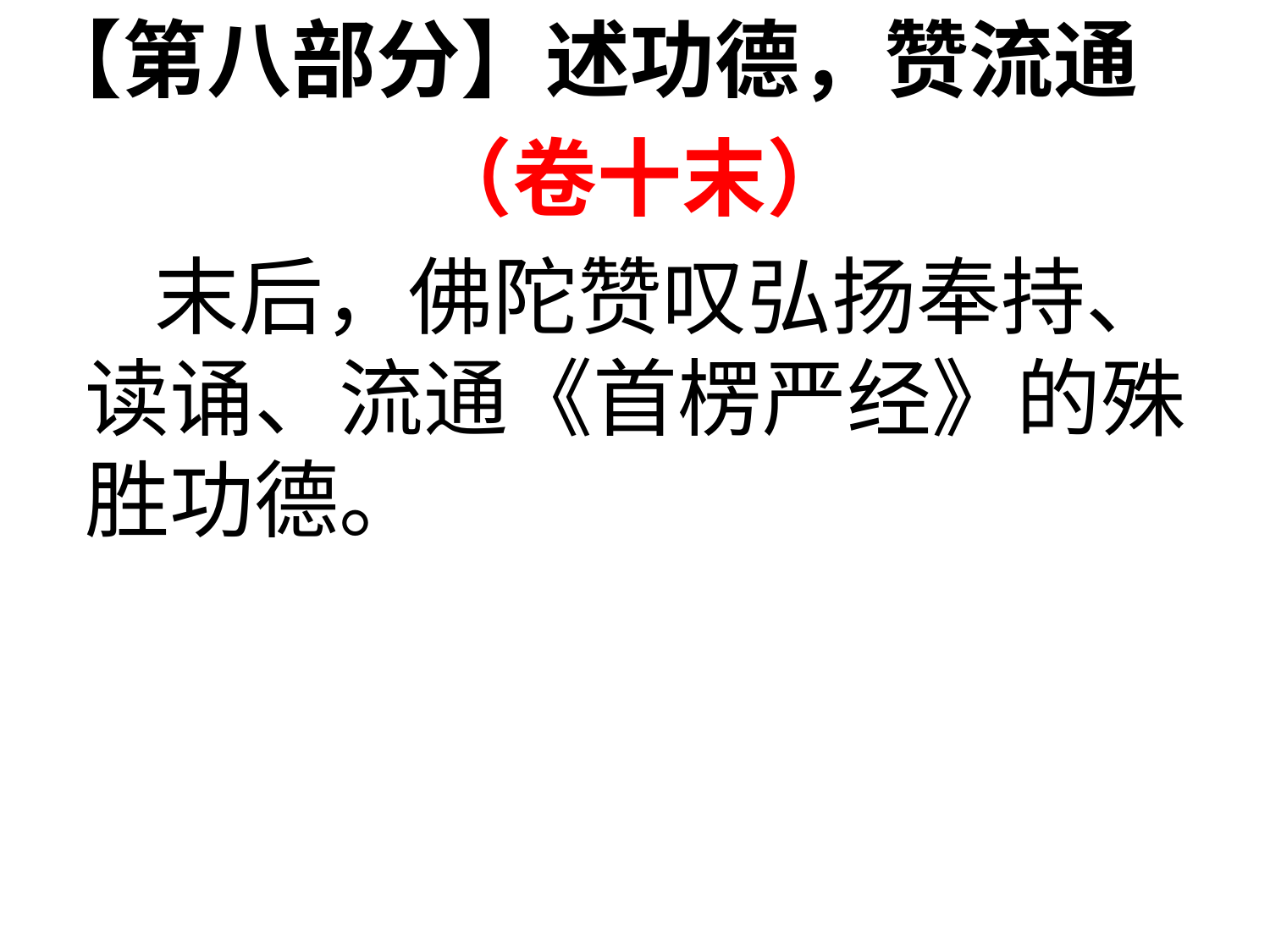

【第八部分】述功德，赞流通
（卷十末）
     末后，佛陀赞叹弘扬奉持、读诵、流通《首楞严经》的殊胜功德。